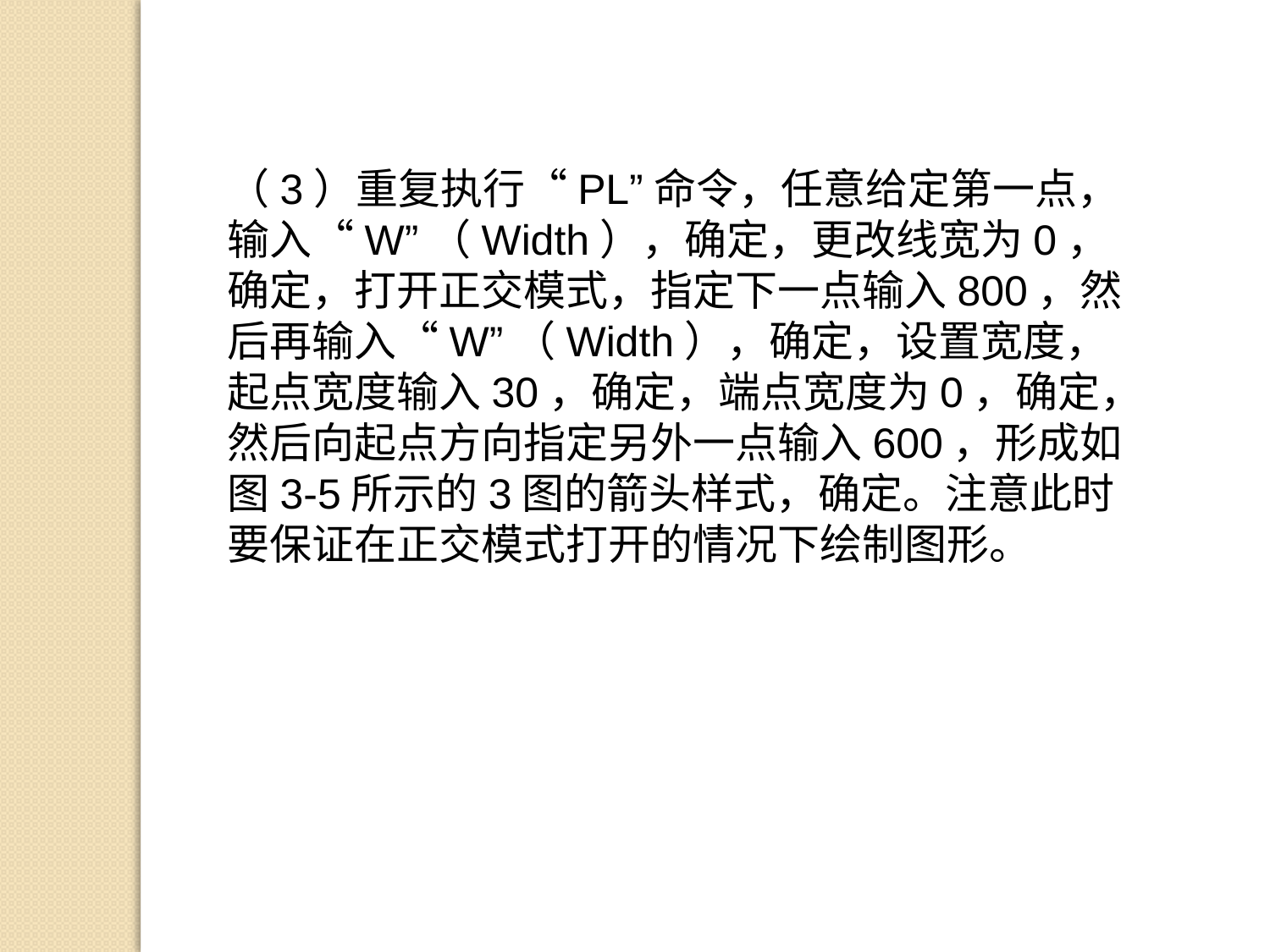

（3）重复执行“PL”命令，任意给定第一点，输入“W”（Width），确定，更改线宽为0，确定，打开正交模式，指定下一点输入800，然后再输入“W”（Width），确定，设置宽度，起点宽度输入30，确定，端点宽度为0，确定，然后向起点方向指定另外一点输入600，形成如图3-5所示的3图的箭头样式，确定。注意此时要保证在正交模式打开的情况下绘制图形。